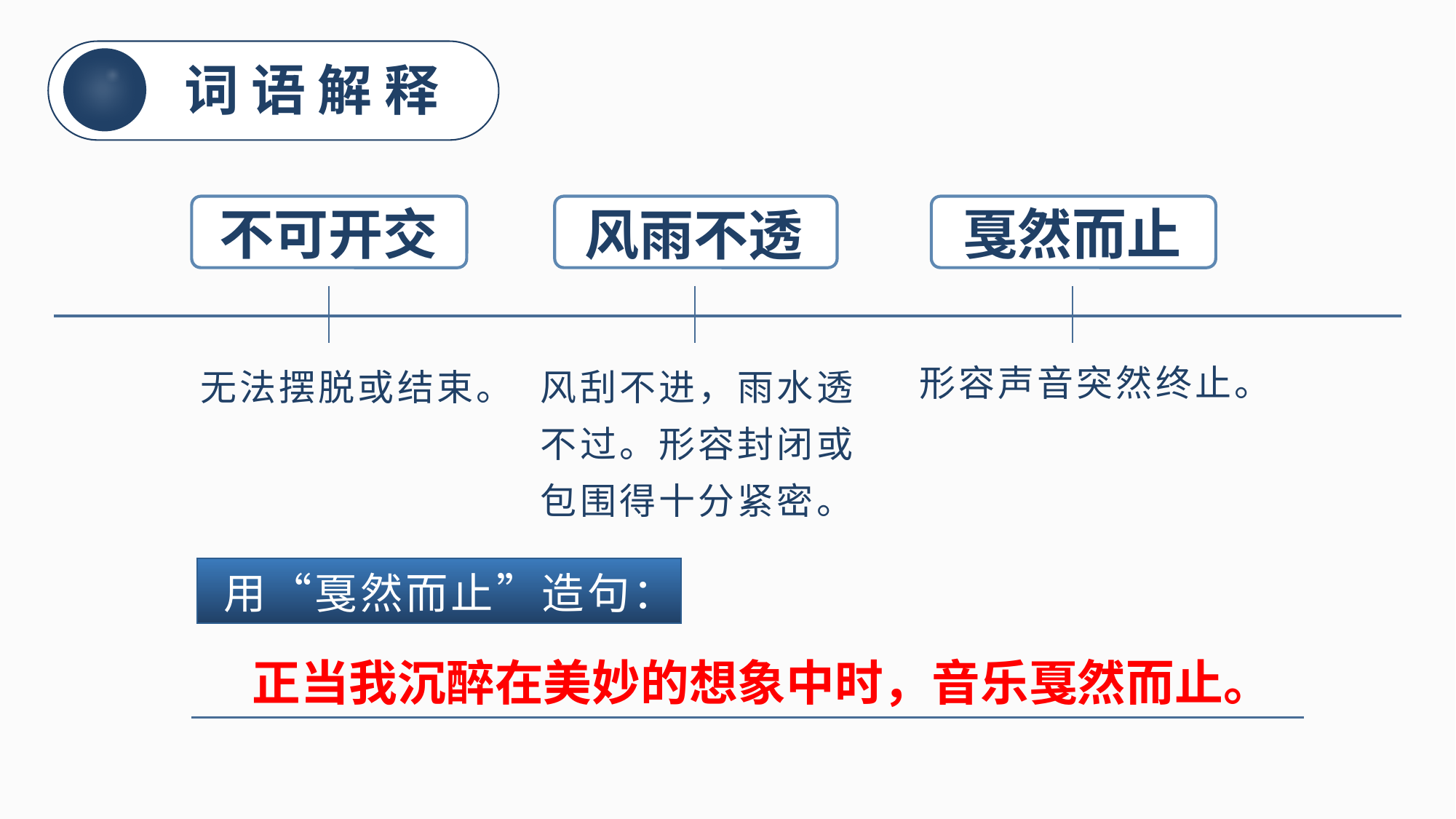

词语解释
不可开交

戛然而止

风雨不透

无法摆脱或结束。
风刮不进，雨水透不过。形容封闭或包围得十分紧密。
形容声音突然终止。

用“戛然而止”造句：
正当我沉醉在美妙的想象中时，音乐戛然而止。